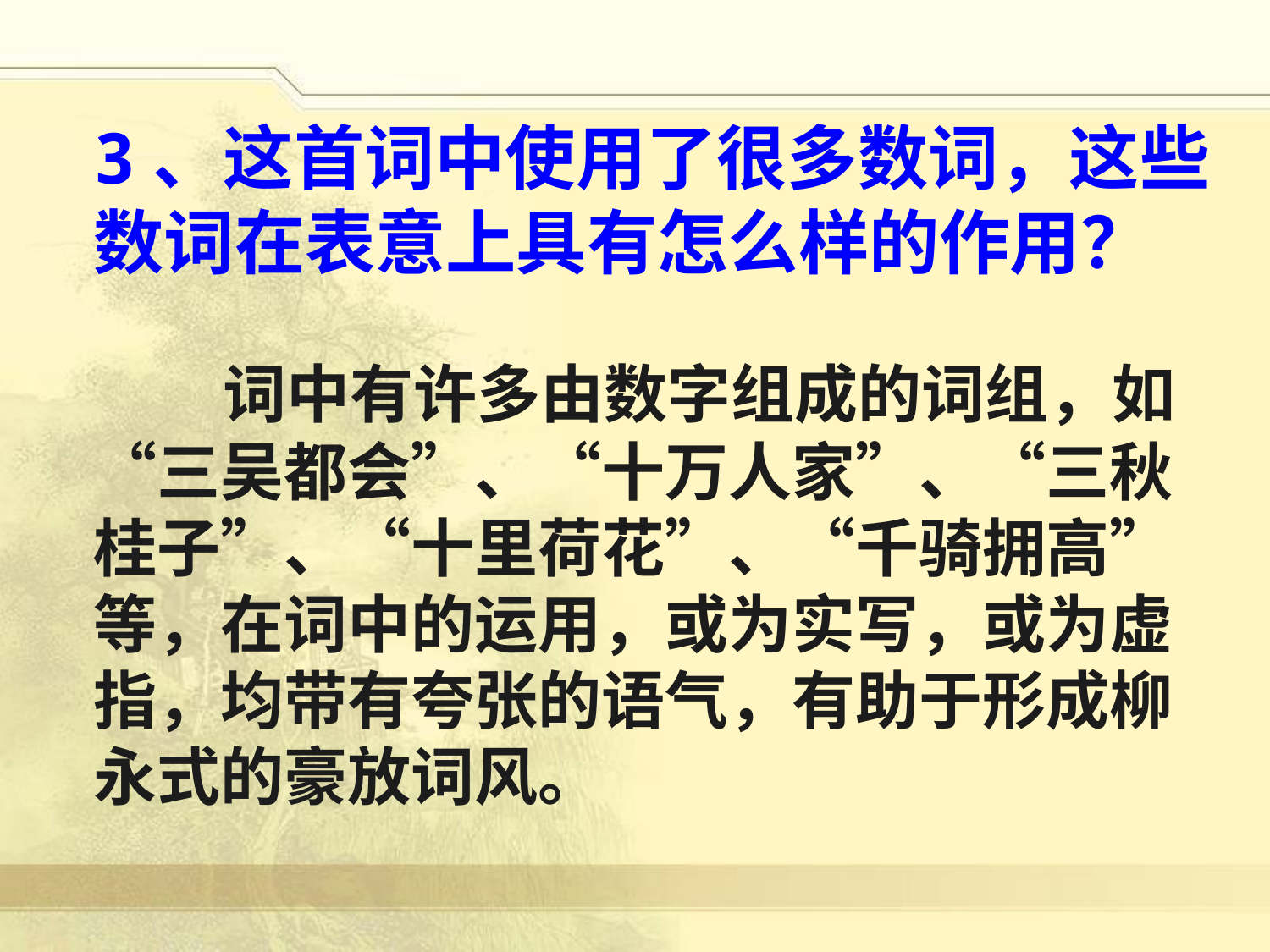

3、这首词中使用了很多数词，这些数词在表意上具有怎么样的作用？
       词中有许多由数字组成的词组，如“三吴都会”、“十万人家”、“三秋桂子”、“十里荷花”、“千骑拥高”等，在词中的运用，或为实写，或为虚指，均带有夸张的语气，有助于形成柳永式的豪放词风。